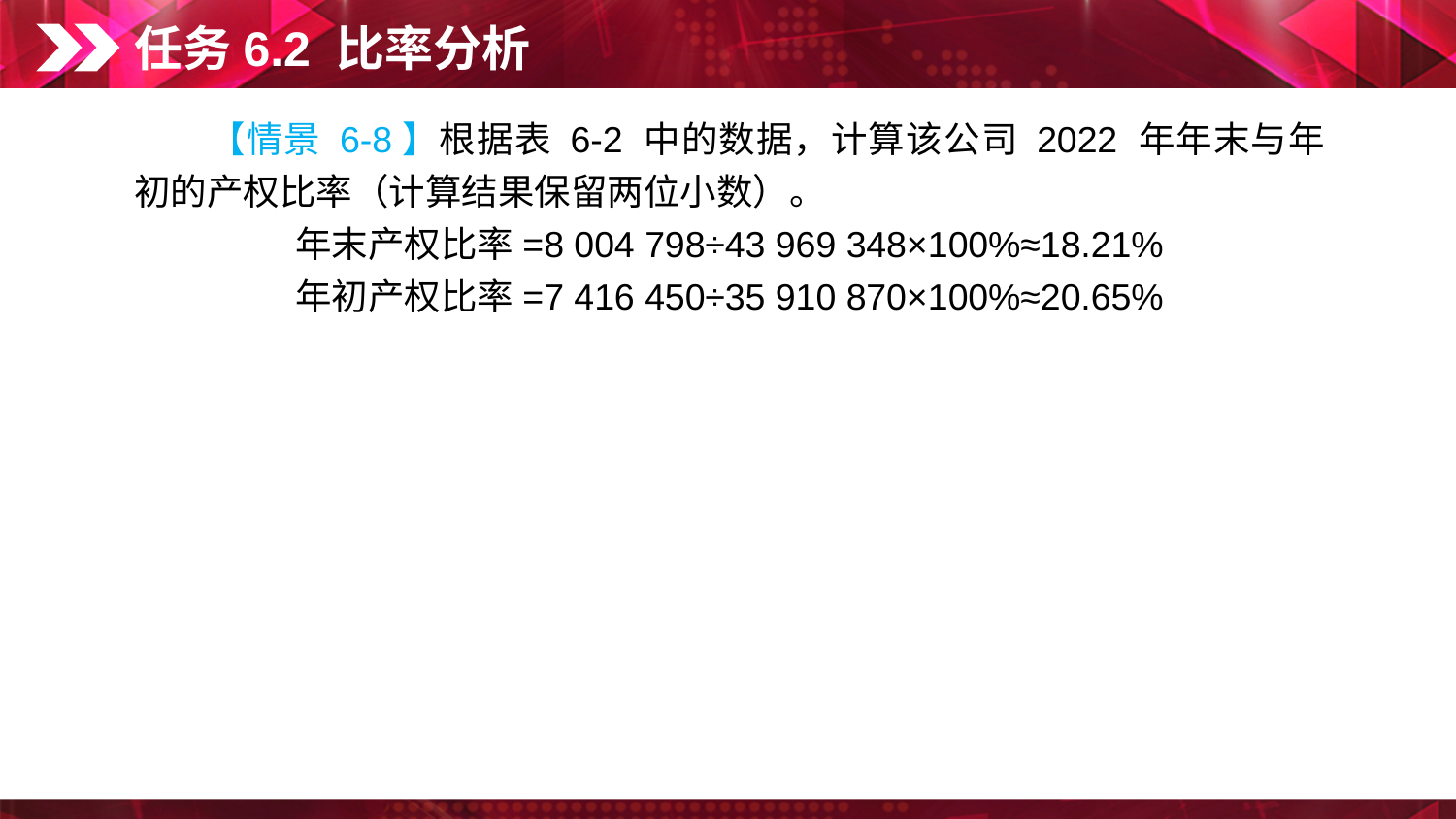

任务6.2 比率分析

　　【情景 6-8】根据表 6-2 中的数据，计算该公司 2022 年年末与年初的产权比率（计算结果保留两位小数）。
年末产权比率=8 004 798÷43 969 348×100%≈18.21%
年初产权比率=7 416 450÷35 910 870×100%≈20.65%